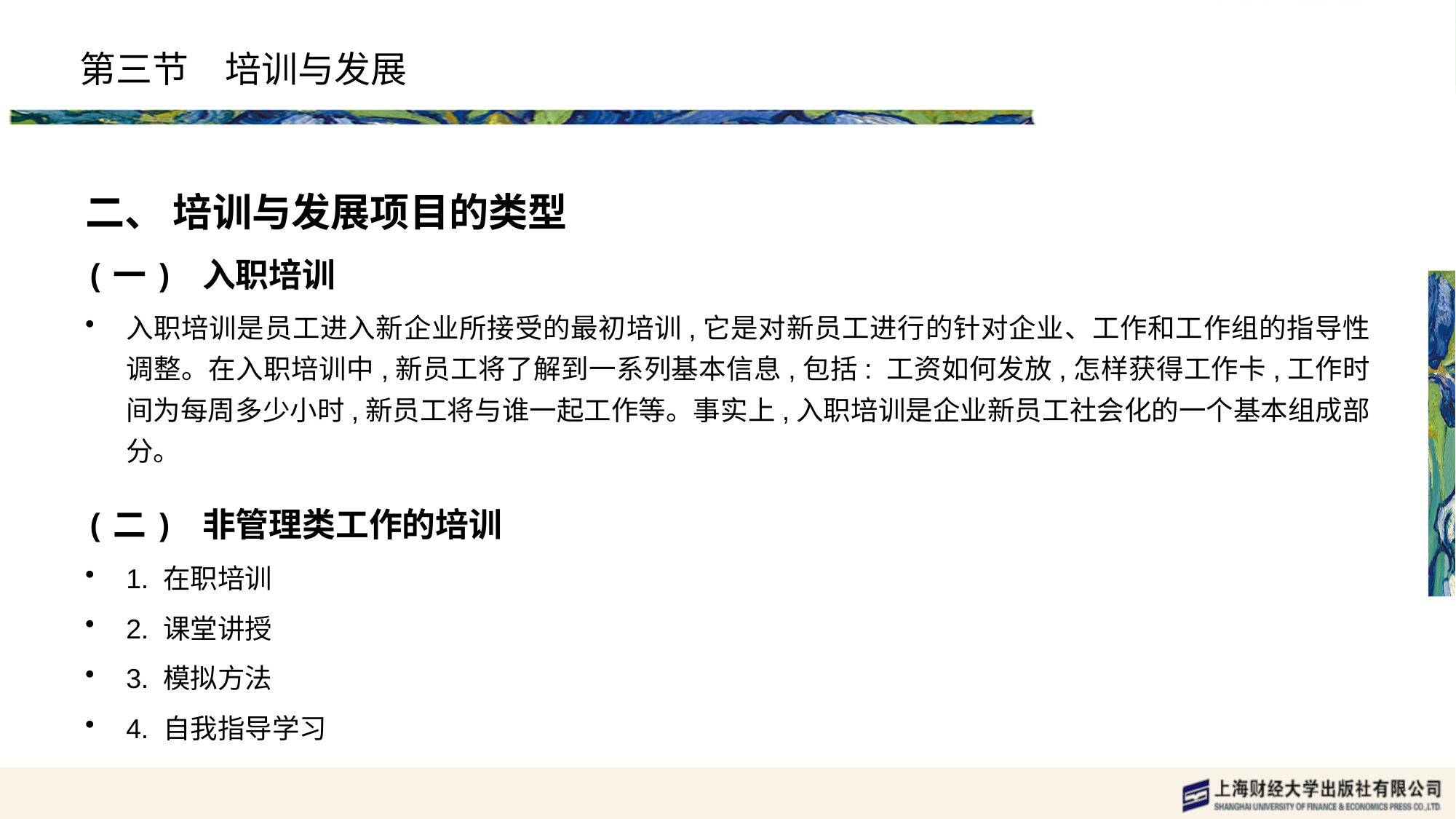

# 第三节　培训与发展
二、 培训与发展项目的类型
(一) 入职培训
入职培训是员工进入新企业所接受的最初培训,它是对新员工进行的针对企业、工作和工作组的指导性调整。在入职培训中,新员工将了解到一系列基本信息,包括: 工资如何发放,怎样获得工作卡,工作时间为每周多少小时,新员工将与谁一起工作等。事实上,入职培训是企业新员工社会化的一个基本组成部分。
(二) 非管理类工作的培训
1. 在职培训
2. 课堂讲授
3. 模拟方法
4. 自我指导学习